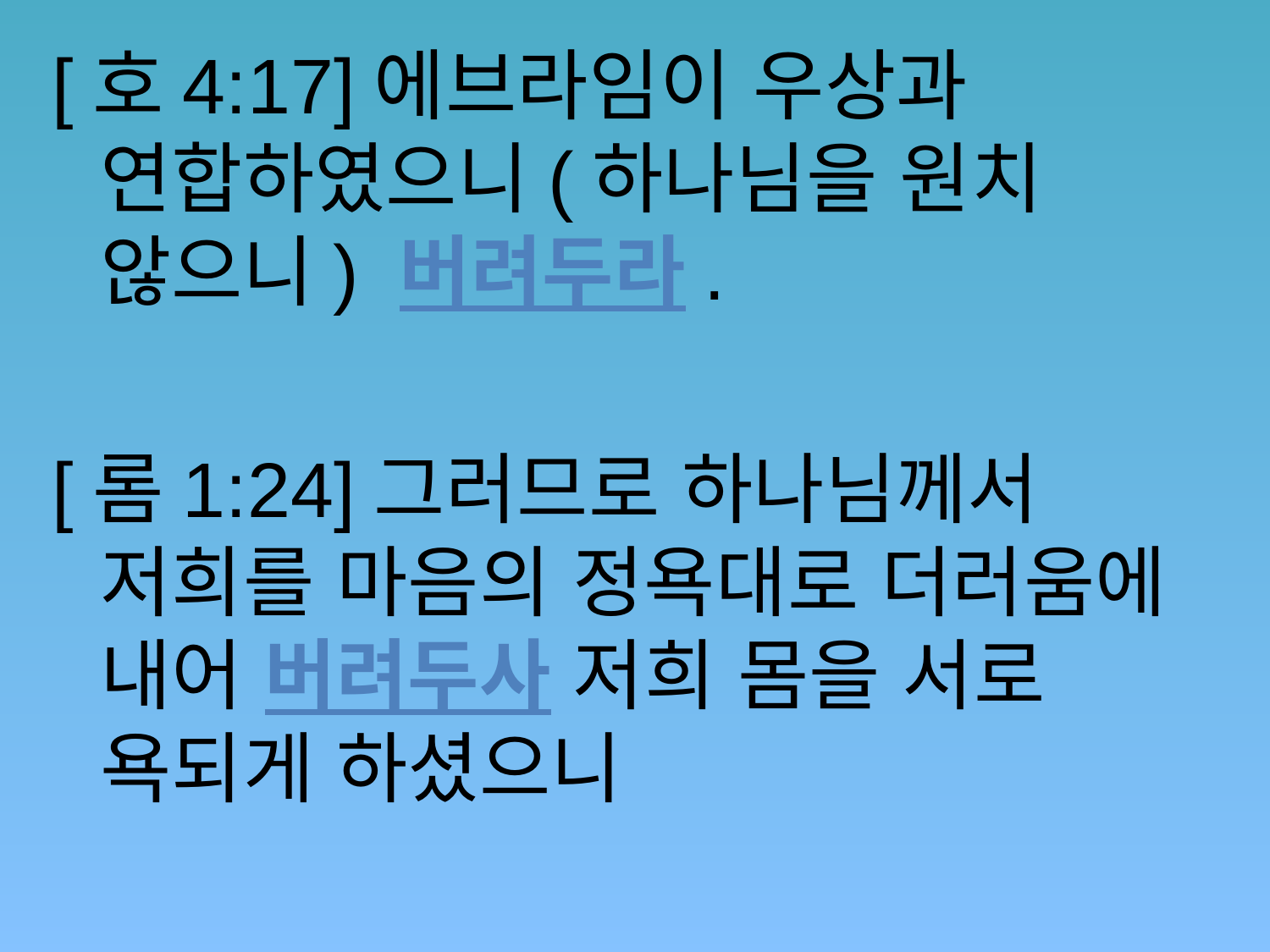

[호4:17]에브라임이 우상과 연합하였으니(하나님을 원치 않으니) 버려두라.

[롬1:24]그러므로 하나님께서 저희를 마음의 정욕대로 더러움에 내어 버려두사 저희 몸을 서로 욕되게 하셨으니
#